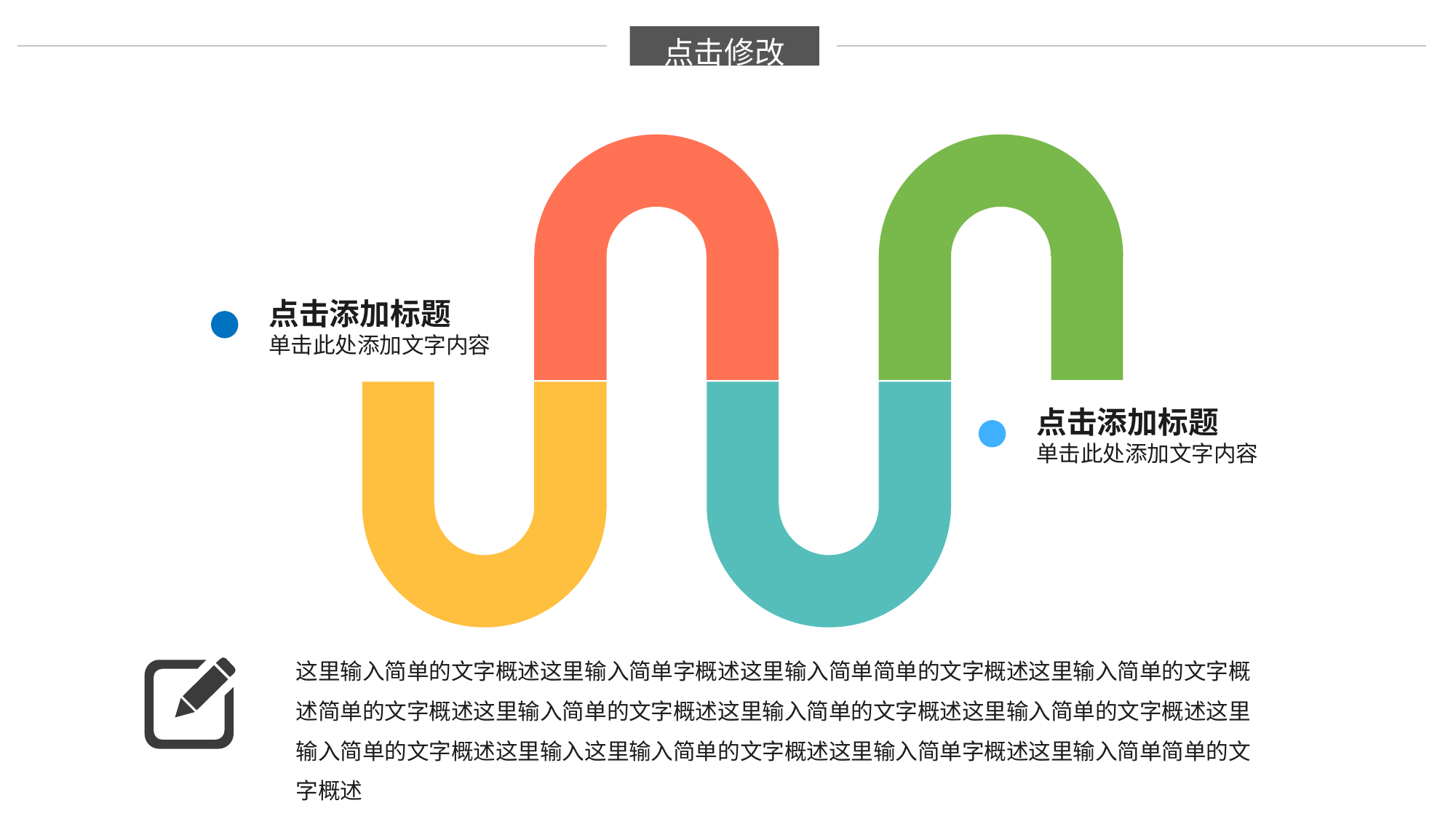

点击修改

点击添加标题
单击此处添加文字内容

点击添加标题
单击此处添加文字内容

这里输入标题
点击更改您的文字内容以下内容并没有什么实际意义
这里输入简单的文字概述这里输入简单字概述这里输入简单简单的文字概述这里输入简单的文字概述简单的文字概述这里输入简单的文字概述这里输入简单的文字概述这里输入简单的文字概述这里输入简单的文字概述这里输入这里输入简单的文字概述这里输入简单字概述这里输入简单简单的文字概述